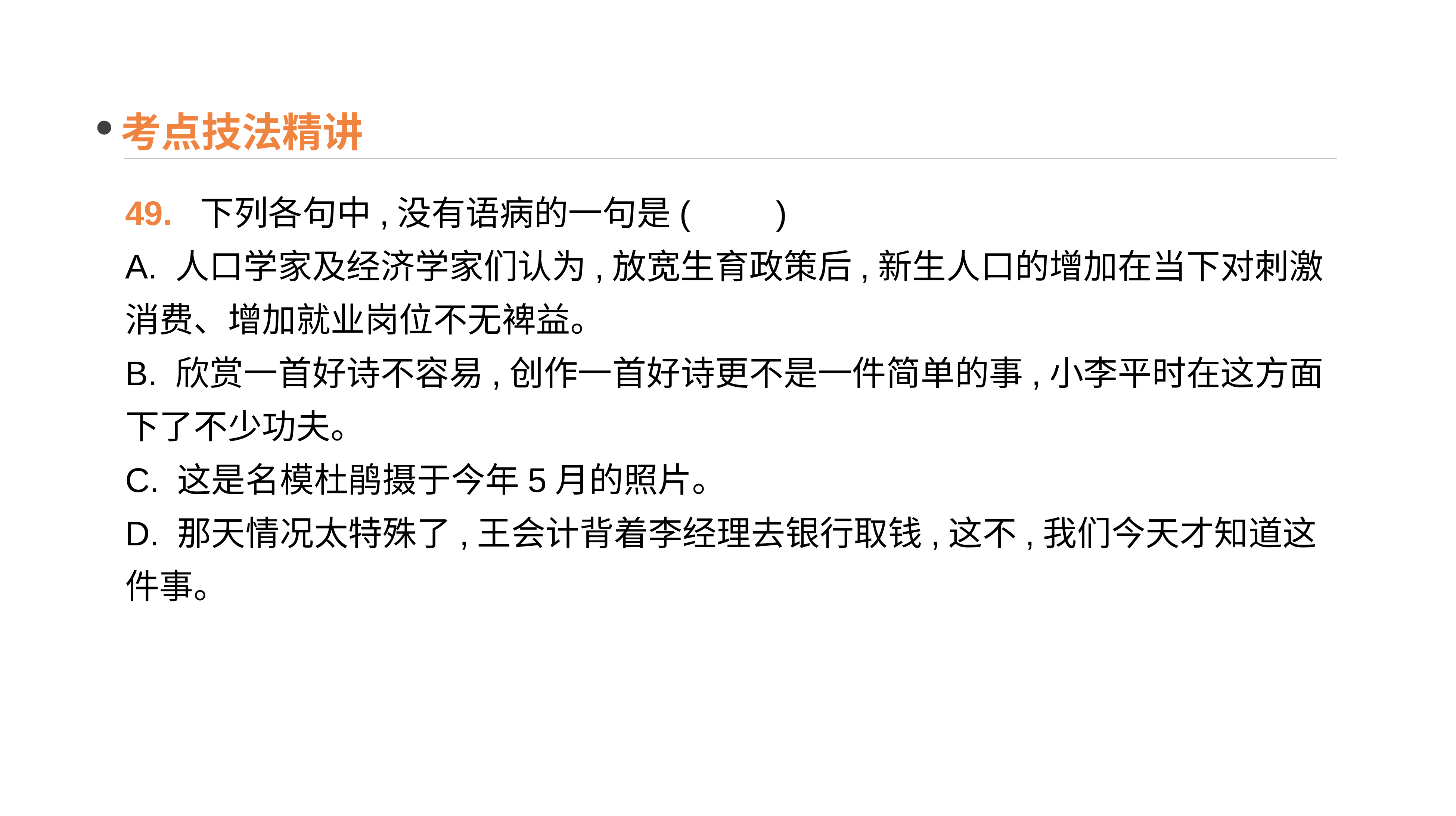

考点技法精讲

49.  下列各句中,没有语病的一句是(　　)
A. 人口学家及经济学家们认为,放宽生育政策后,新生人口的增加在当下对刺激消费、增加就业岗位不无裨益。
B. 欣赏一首好诗不容易,创作一首好诗更不是一件简单的事,小李平时在这方面下了不少功夫。
C. 这是名模杜鹃摄于今年5月的照片。
D. 那天情况太特殊了,王会计背着李经理去银行取钱,这不,我们今天才知道这件事。